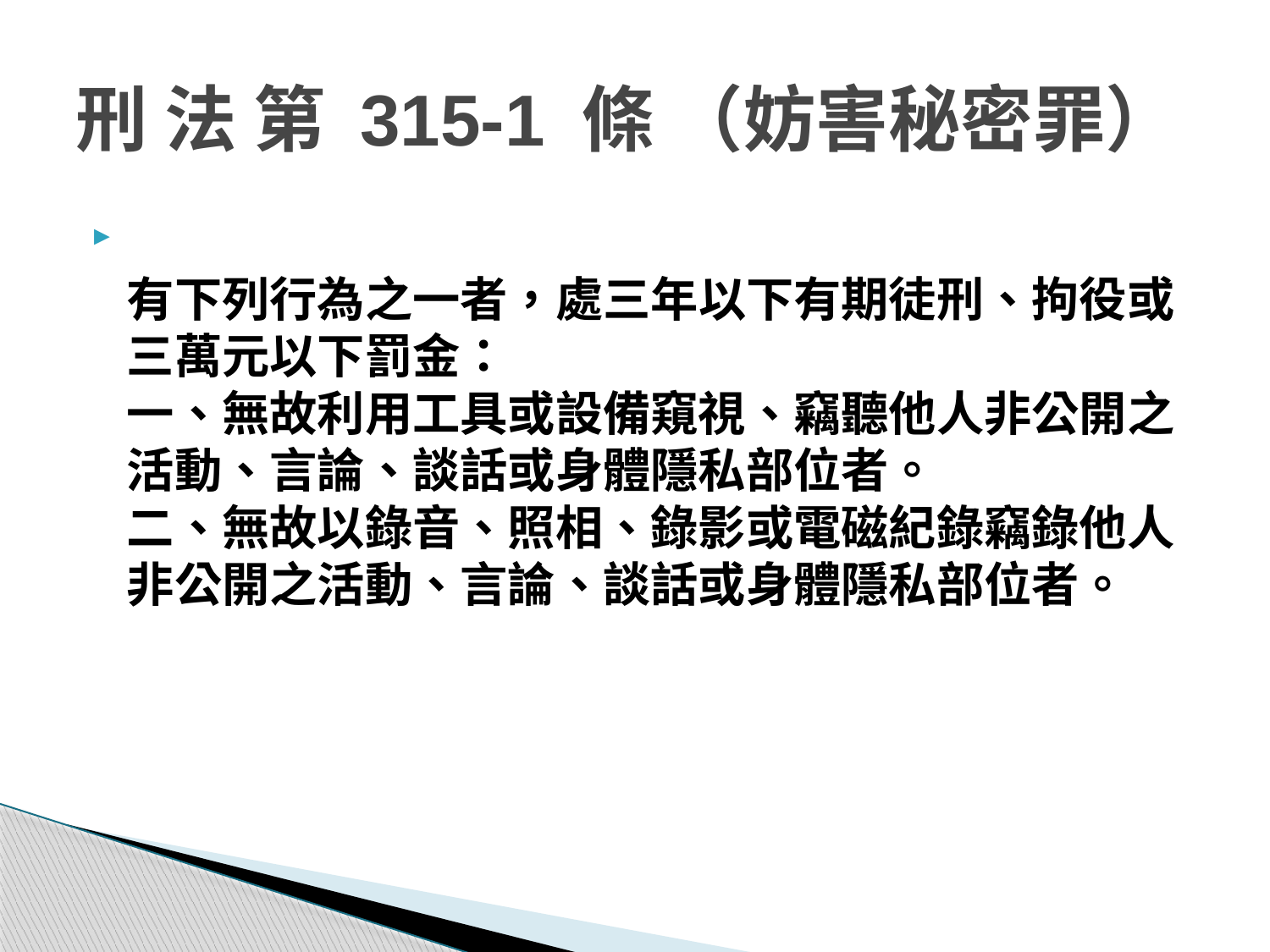

# 刑 法 第 315-1 條 （妨害秘密罪）
有下列行為之一者，處三年以下有期徒刑、拘役或三萬元以下罰金：
一、無故利用工具或設備窺視、竊聽他人非公開之活動、言論、談話或身體隱私部位者。
二、無故以錄音、照相、錄影或電磁紀錄竊錄他人非公開之活動、言論、談話或身體隱私部位者。